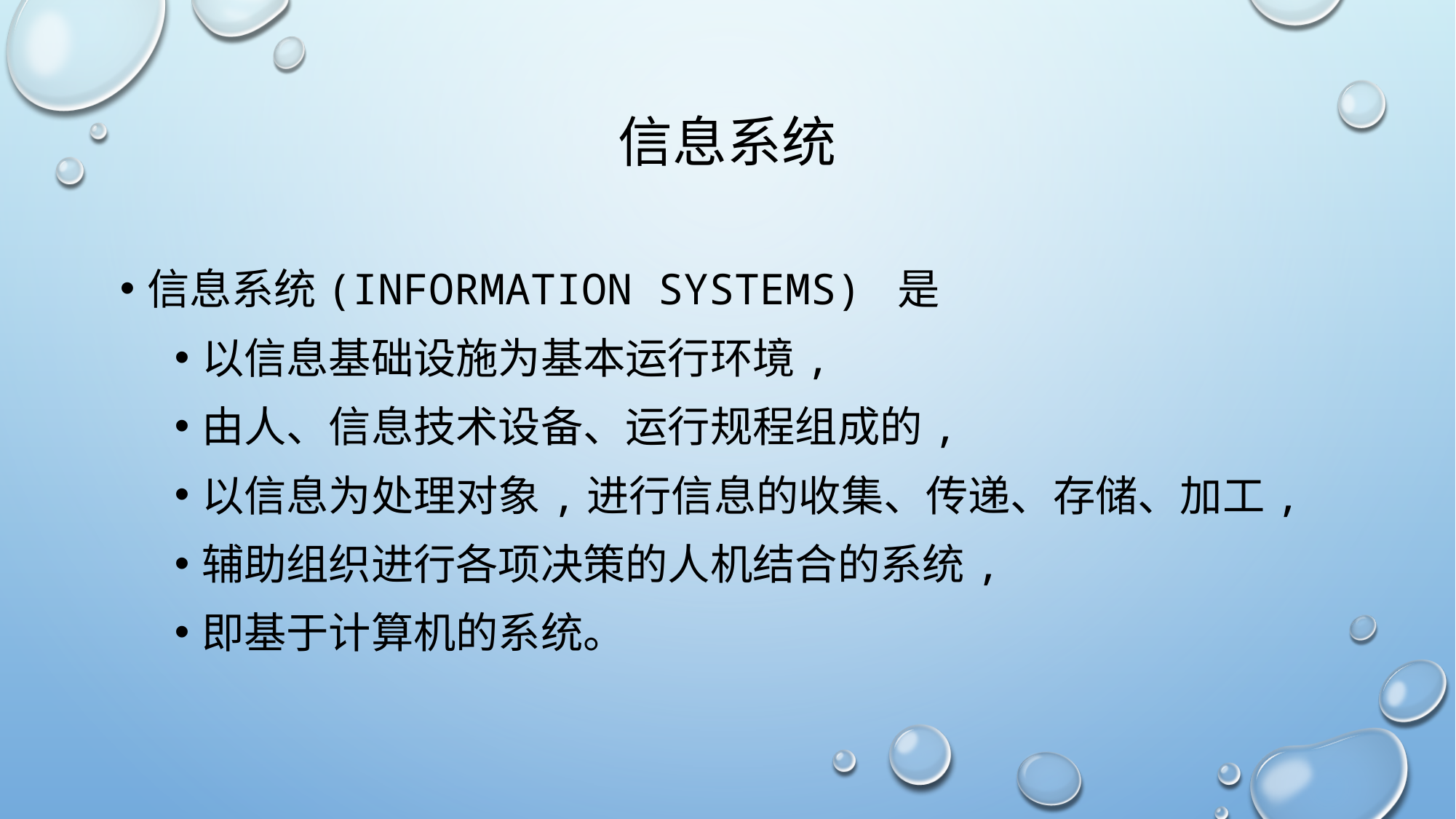

# 信息系统
信息系统(information systems) 是
以信息基础设施为基本运行环境,
由人、信息技术设备、运行规程组成的,
以信息为处理对象,进行信息的收集、传递、存储、加工,
辅助组织进行各项决策的人机结合的系统,
即基于计算机的系统。